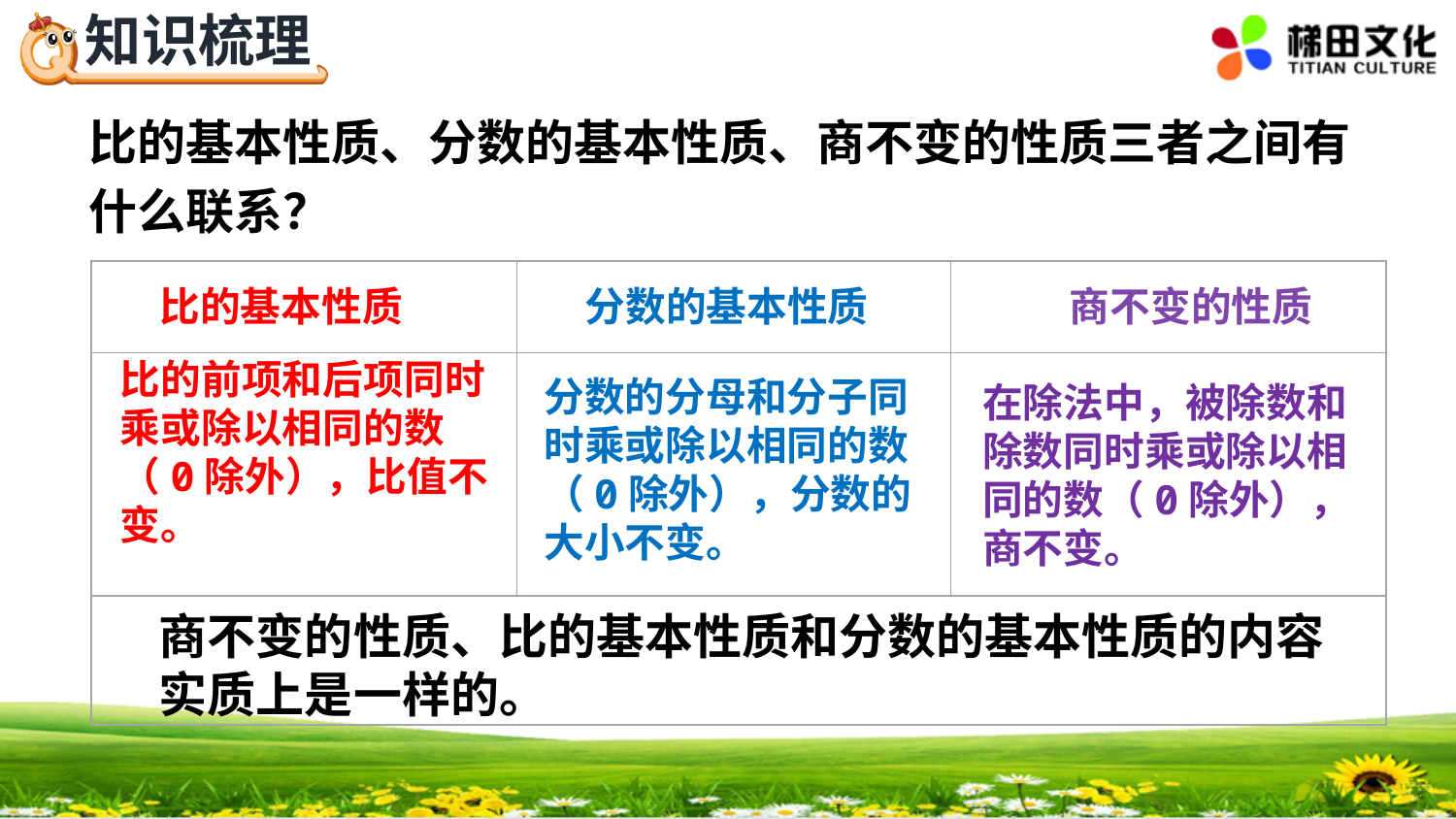

比的基本性质、分数的基本性质、商不变的性质三者之间有什么联系？
|  |  |  |
| --- | --- | --- |
|  |  |  |
|  |  |  |
比的基本性质
分数的基本性质
商不变的性质
分数的分母和分子同时乘或除以相同的数（0除外），分数的大小不变。
在除法中，被除数和除数同时乘或除以相同的数（0除外），商不变。
比的前项和后项同时乘或除以相同的数（0除外），比值不变。
商不变的性质、比的基本性质和分数的基本性质的内容实质上是一样的。